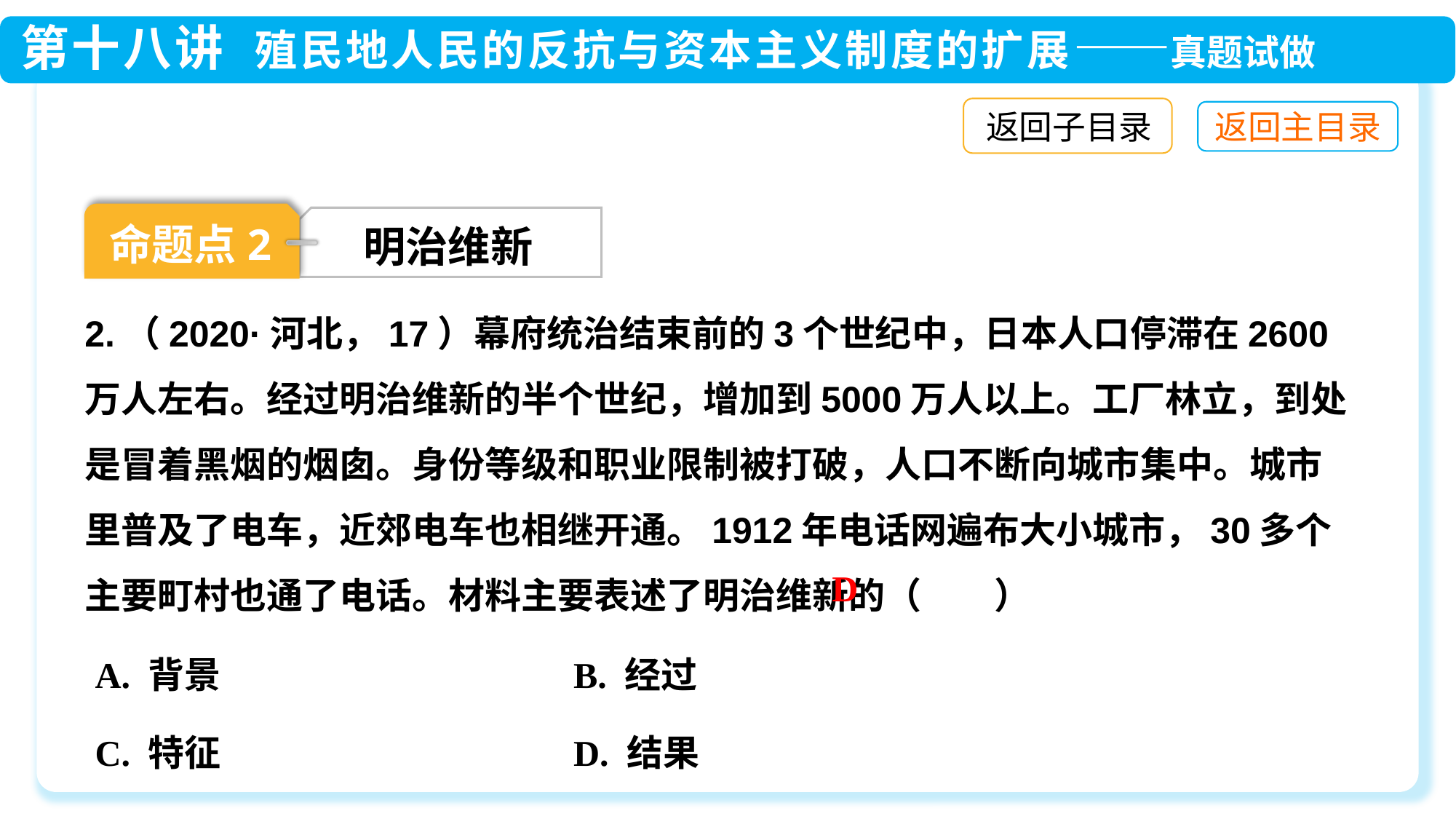

返回子目录

命题点2
明治维新

2.（2020·河北，17）幕府统治结束前的3个世纪中，日本人口停滞在2600万人左右。经过明治维新的半个世纪，增加到5000万人以上。工厂林立，到处是冒着黑烟的烟囱。身份等级和职业限制被打破，人口不断向城市集中。城市里普及了电车，近郊电车也相继开通。1912年电话网遍布大小城市，30多个主要町村也通了电话。材料主要表述了明治维新的（　　）
D
A. 背景                                          B. 经过
C. 特征                                          D. 结果